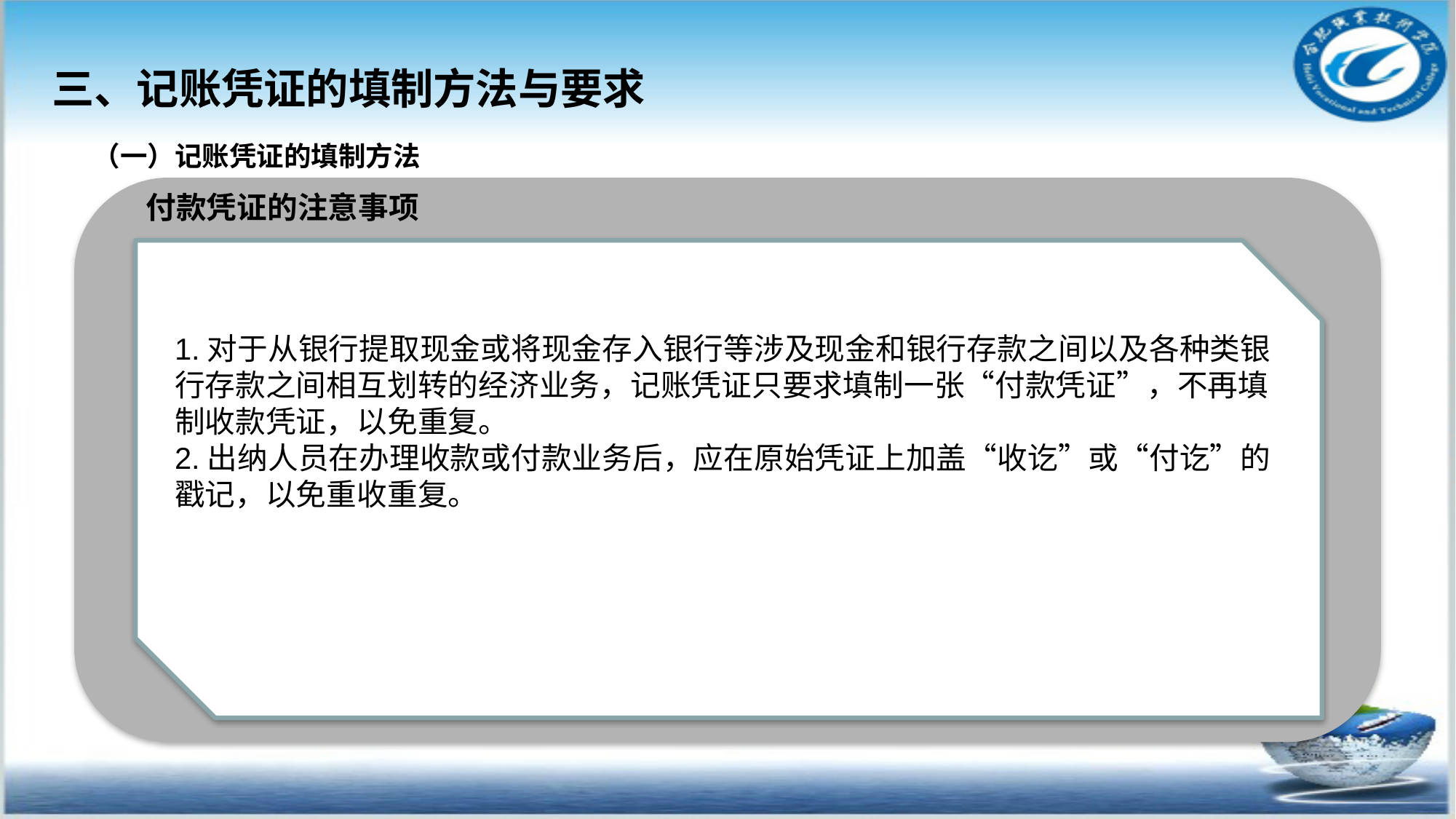

三、记账凭证的填制方法与要求
（一）记账凭证的填制方法

付款凭证的注意事项

1.对于从银行提取现金或将现金存入银行等涉及现金和银行存款之间以及各种类银行存款之间相互划转的经济业务，记账凭证只要求填制一张“付款凭证”，不再填制收款凭证，以免重复。
2.出纳人员在办理收款或付款业务后，应在原始凭证上加盖“收讫”或“付讫”的戳记，以免重收重复。